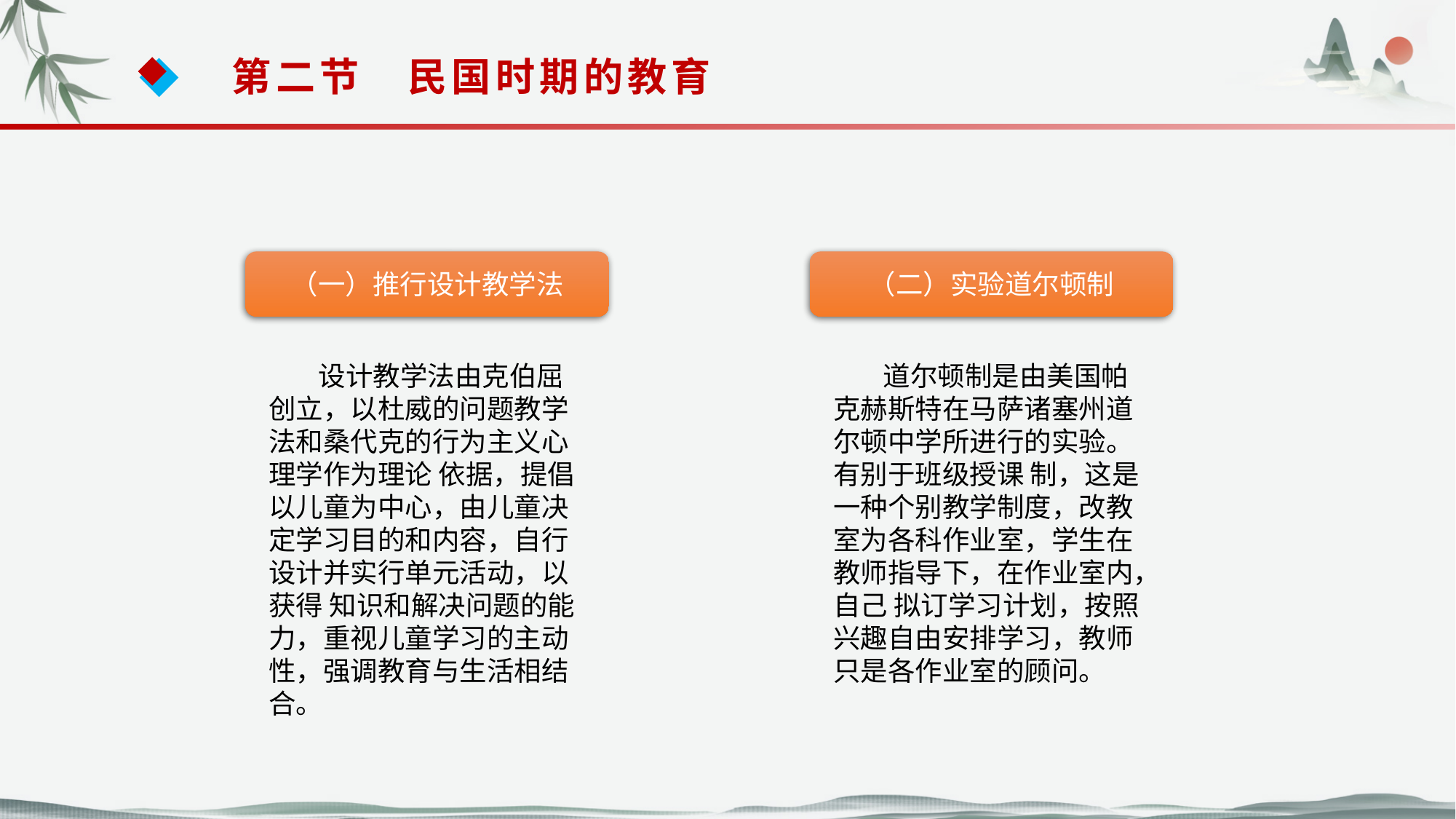

第二节　民国时期的教育

（一）推行设计教学法
（二）实验道尔顿制
       设计教学法由克伯屈创立，以杜威的问题教学法和桑代克的行为主义心理学作为理论 依据，提倡以儿童为中心，由儿童决定学习目的和内容，自行设计并实行单元活动，以获得 知识和解决问题的能力，重视儿童学习的主动性，强调教育与生活相结合。
       道尔顿制是由美国帕克赫斯特在马萨诸塞州道尔顿中学所进行的实验。有别于班级授课 制，这是一种个别教学制度，改教室为各科作业室，学生在教师指导下，在作业室内，自己 拟订学习计划，按照兴趣自由安排学习，教师只是各作业室的顾问。